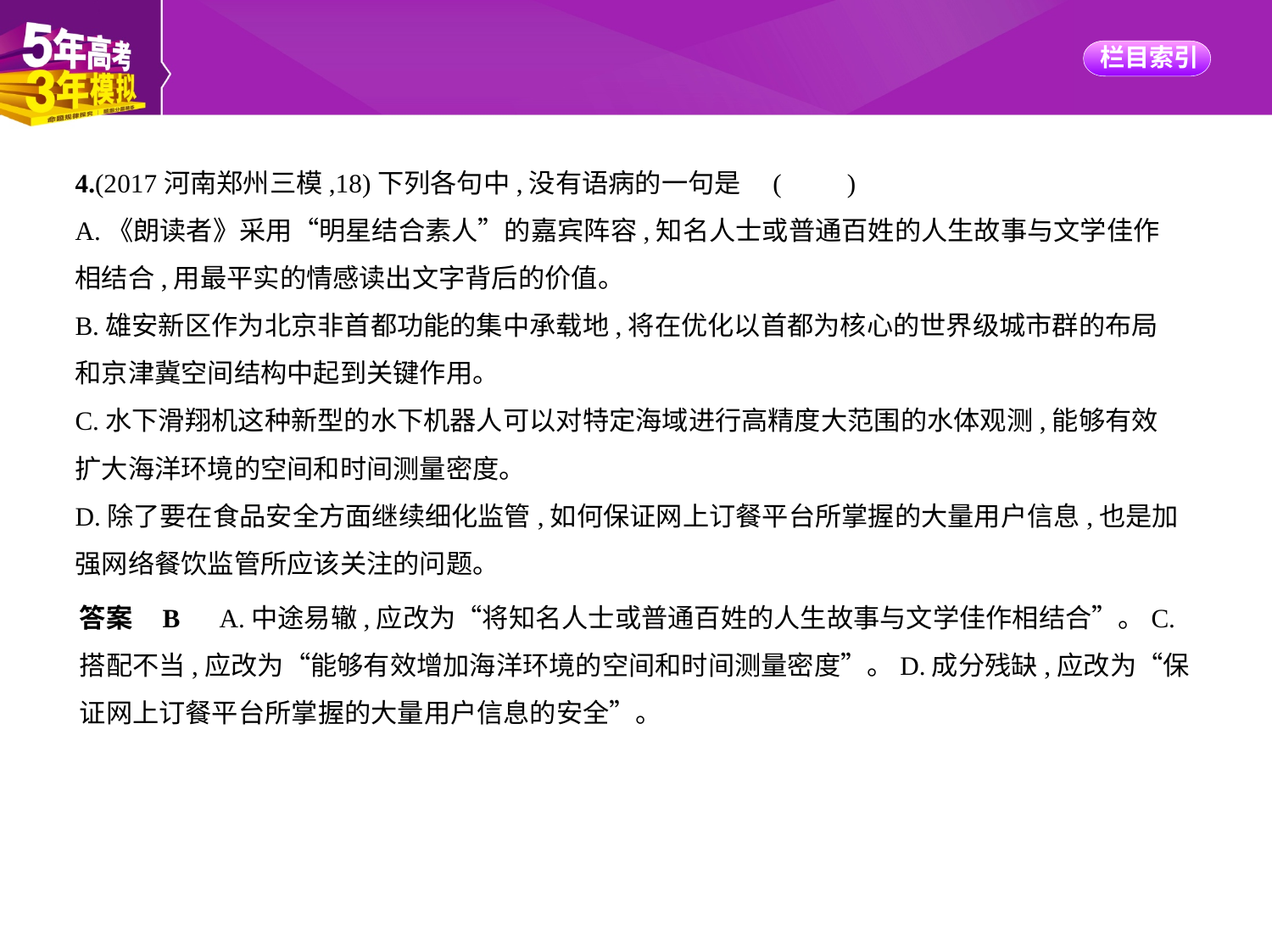

4.(2017河南郑州三模,18)下列各句中,没有语病的一句是 (　　)
A.《朗读者》采用“明星结合素人”的嘉宾阵容,知名人士或普通百姓的人生故事与文学佳作
相结合,用最平实的情感读出文字背后的价值。
B.雄安新区作为北京非首都功能的集中承载地,将在优化以首都为核心的世界级城市群的布局
和京津冀空间结构中起到关键作用。
C.水下滑翔机这种新型的水下机器人可以对特定海域进行高精度大范围的水体观测,能够有效
扩大海洋环境的空间和时间测量密度。
D.除了要在食品安全方面继续细化监管,如何保证网上订餐平台所掌握的大量用户信息,也是加
强网络餐饮监管所应该关注的问题。
答案    B　A.中途易辙,应改为“将知名人士或普通百姓的人生故事与文学佳作相结合”。C.
搭配不当,应改为“能够有效增加海洋环境的空间和时间测量密度”。D.成分残缺,应改为“保
证网上订餐平台所掌握的大量用户信息的安全”。